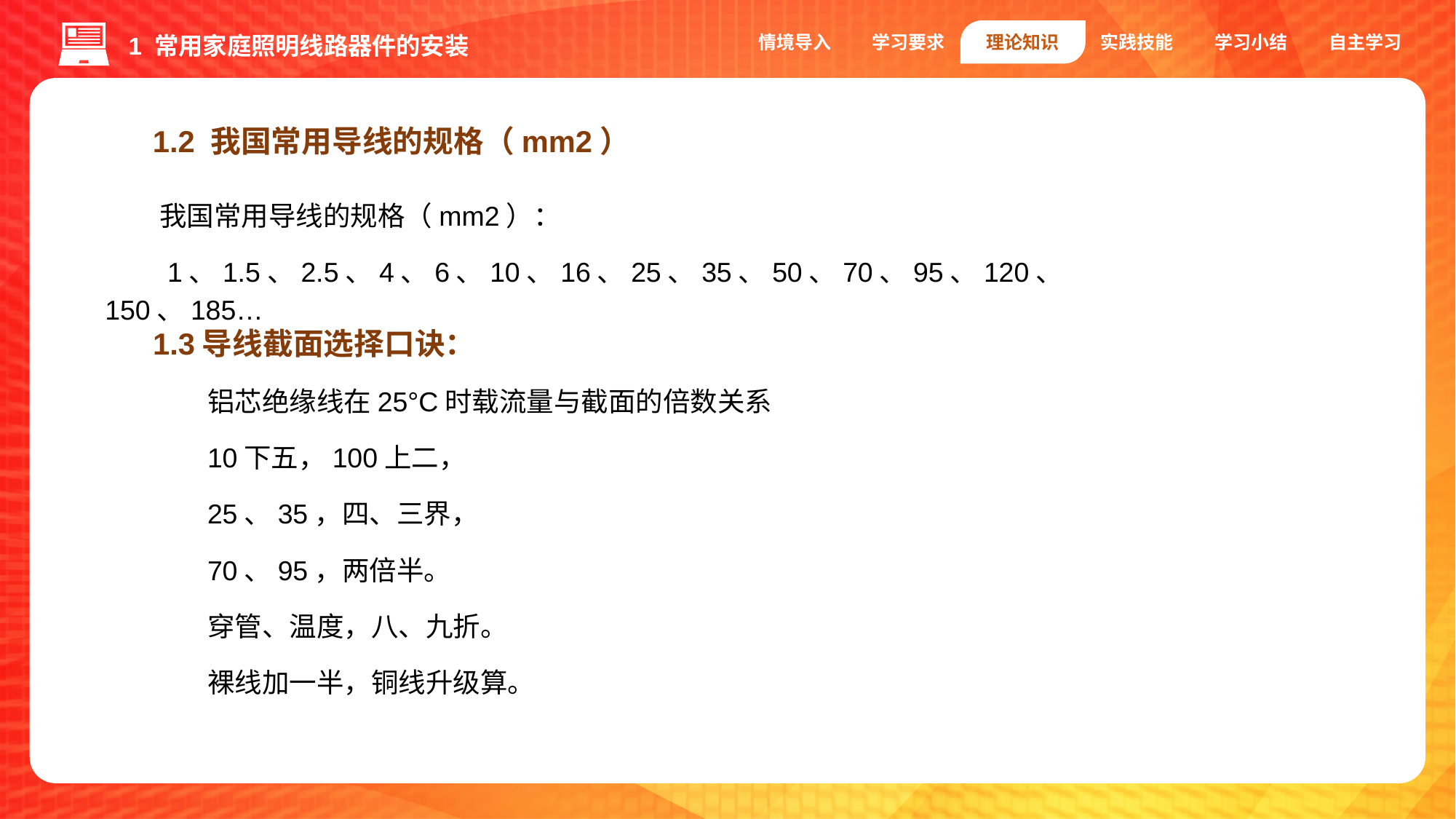

情境导入
学习要求
理论知识
实践技能
学习小结
自主学习

1 常用家庭照明线路器件的安装
1.2 我国常用导线的规格（mm2）
我国常用导线的规格（mm2）：
 1、1.5、2.5、4、6、10、16、25、35、50、70、95、120、 150、185…
1.3导线截面选择口诀：
铝芯绝缘线在25°C时载流量与截面的倍数关系
10下五，100上二，
25、35，四、三界，
70、95，两倍半。
穿管、温度，八、九折。
裸线加一半，铜线升级算。